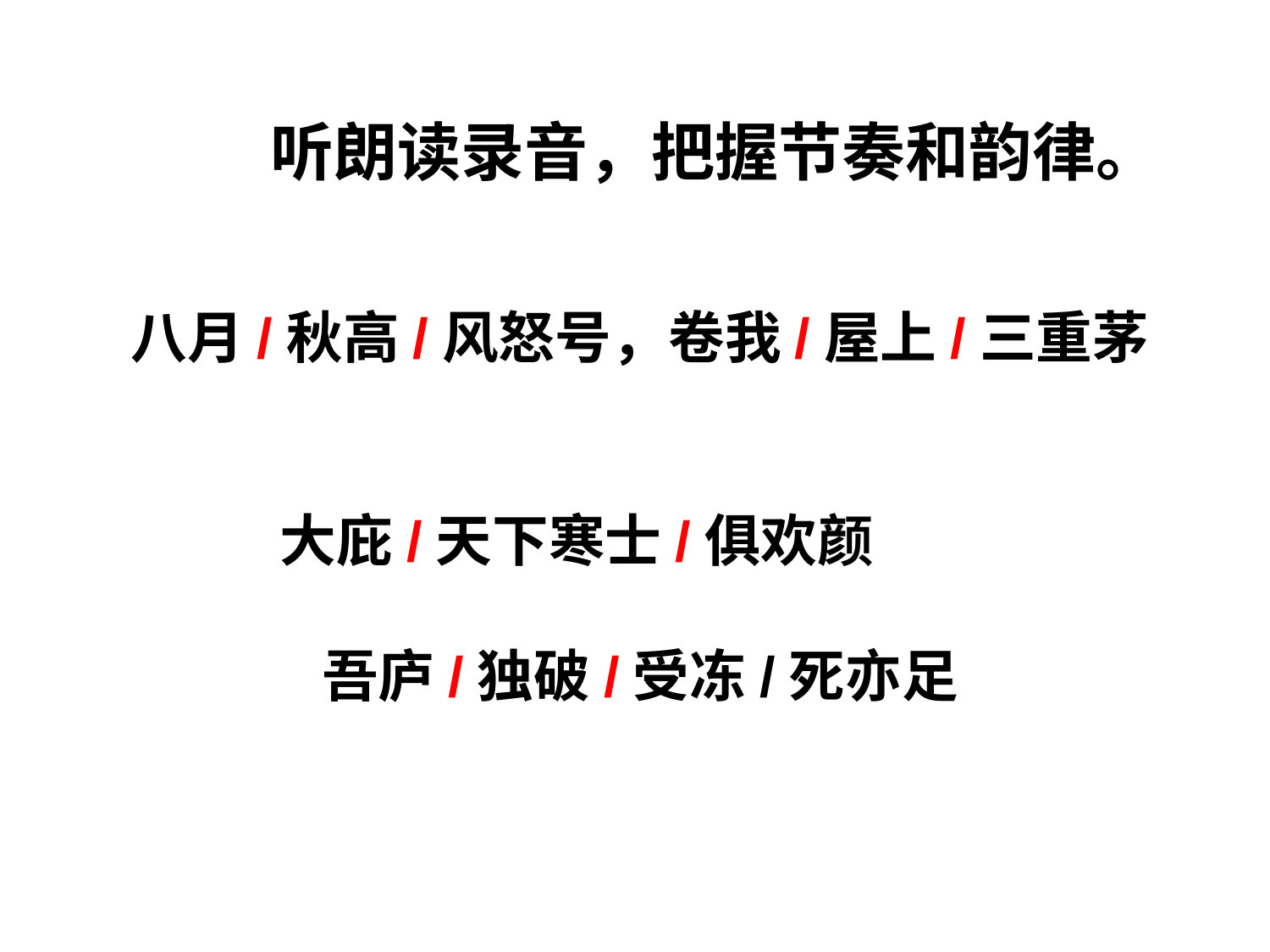

听朗读录音，把握节奏和韵律。
八月/秋高/风怒号，卷我/屋上/三重茅

大庇/天下寒士/俱欢颜

吾庐/独破/受冻/死亦足